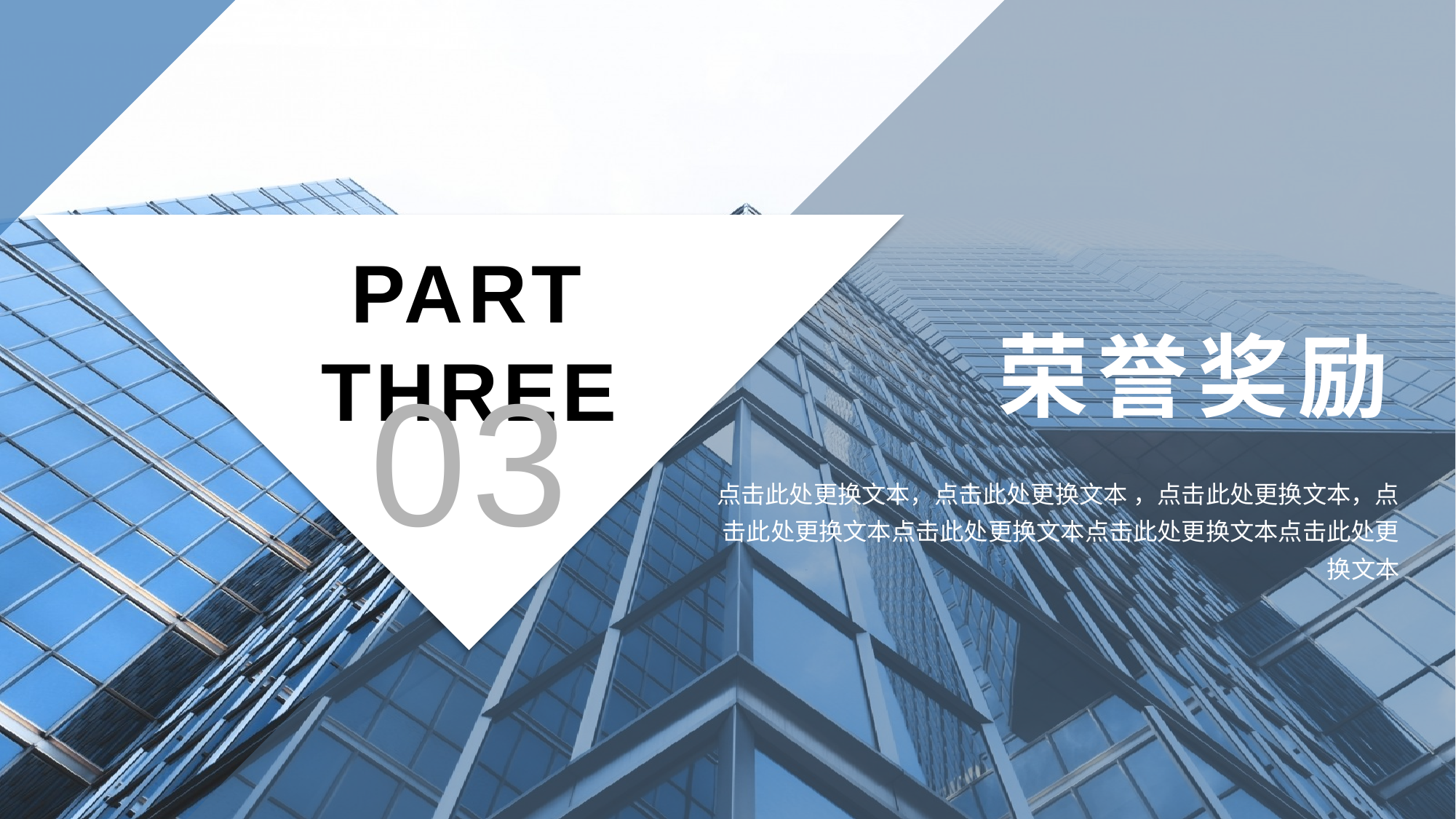

PART THREE
03

荣誉奖励
点击此处更换文本，点击此处更换文本 ，点击此处更换文本，点击此处更换文本点击此处更换文本点击此处更换文本点击此处更换文本